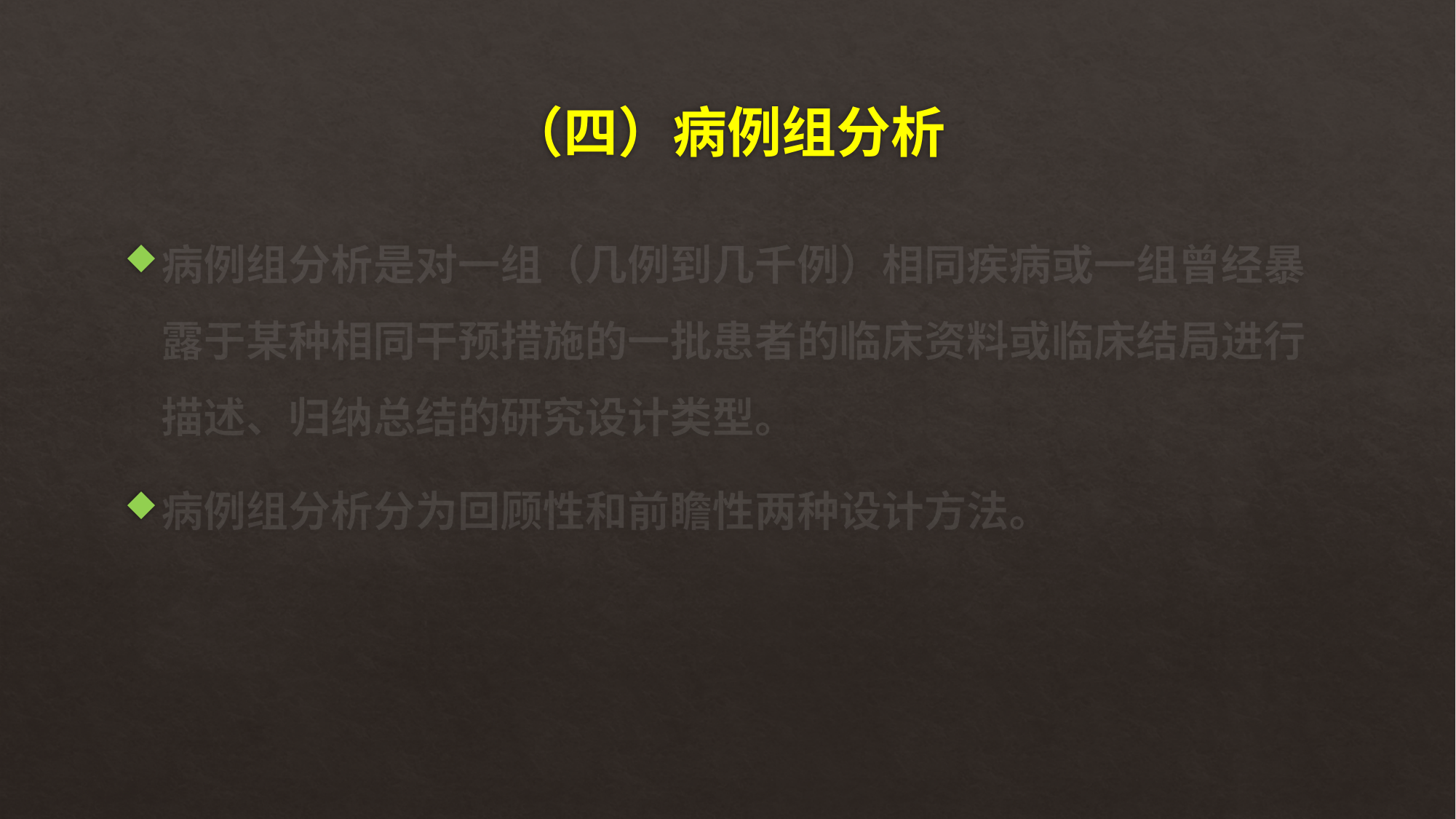

# （四）病例组分析
病例组分析是对一组（几例到几千例）相同疾病或一组曾经暴露于某种相同干预措施的一批患者的临床资料或临床结局进行描述、归纳总结的研究设计类型。
病例组分析分为回顾性和前瞻性两种设计方法。